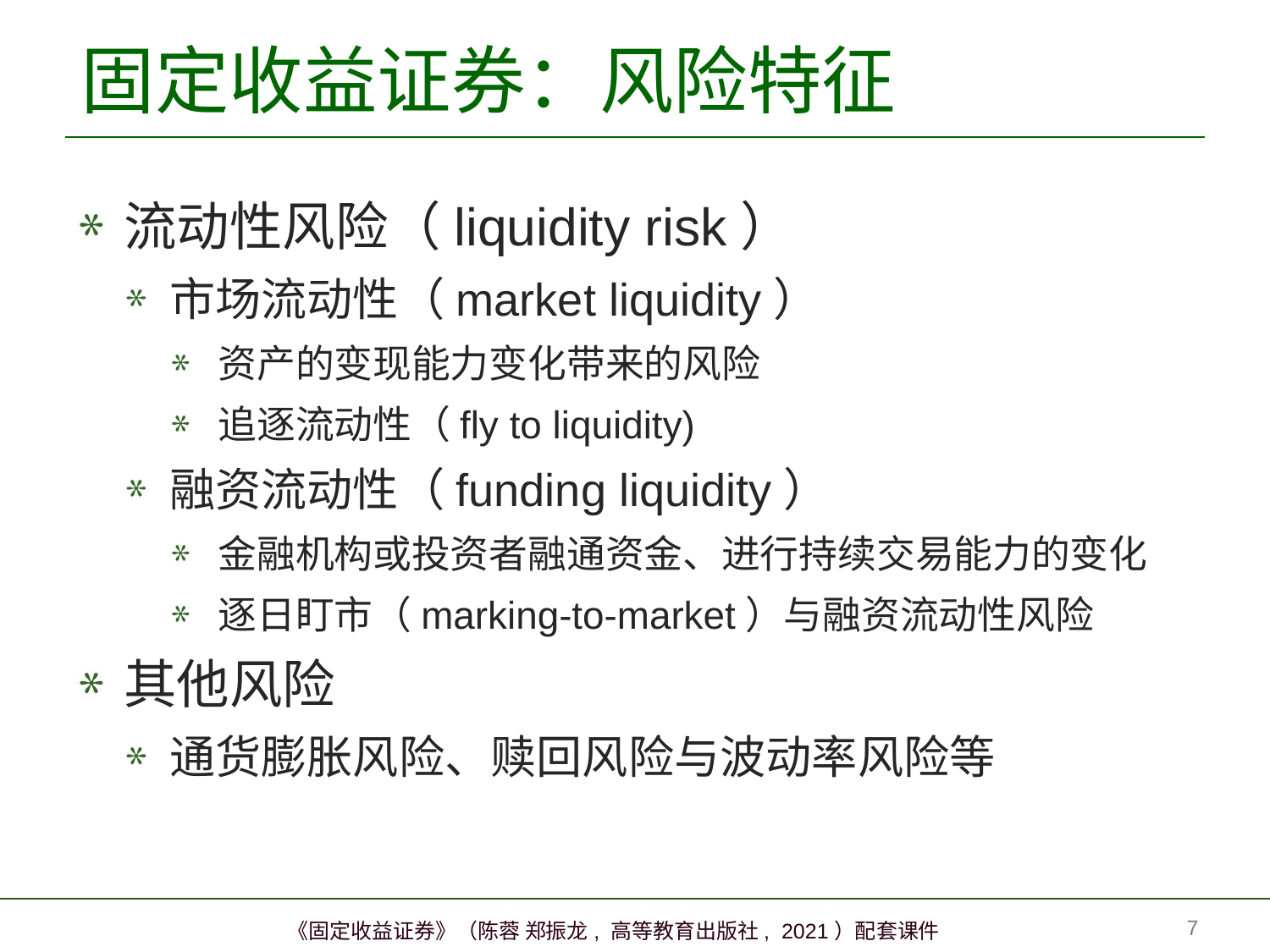

# 固定收益证券：风险特征
流动性风险（liquidity risk）
市场流动性（market liquidity）
资产的变现能力变化带来的风险
追逐流动性（fly to liquidity)
融资流动性（funding liquidity）
金融机构或投资者融通资金、进行持续交易能力的变化
逐日盯市（marking-to-market）与融资流动性风险
其他风险
通货膨胀风险、赎回风险与波动率风险等
7